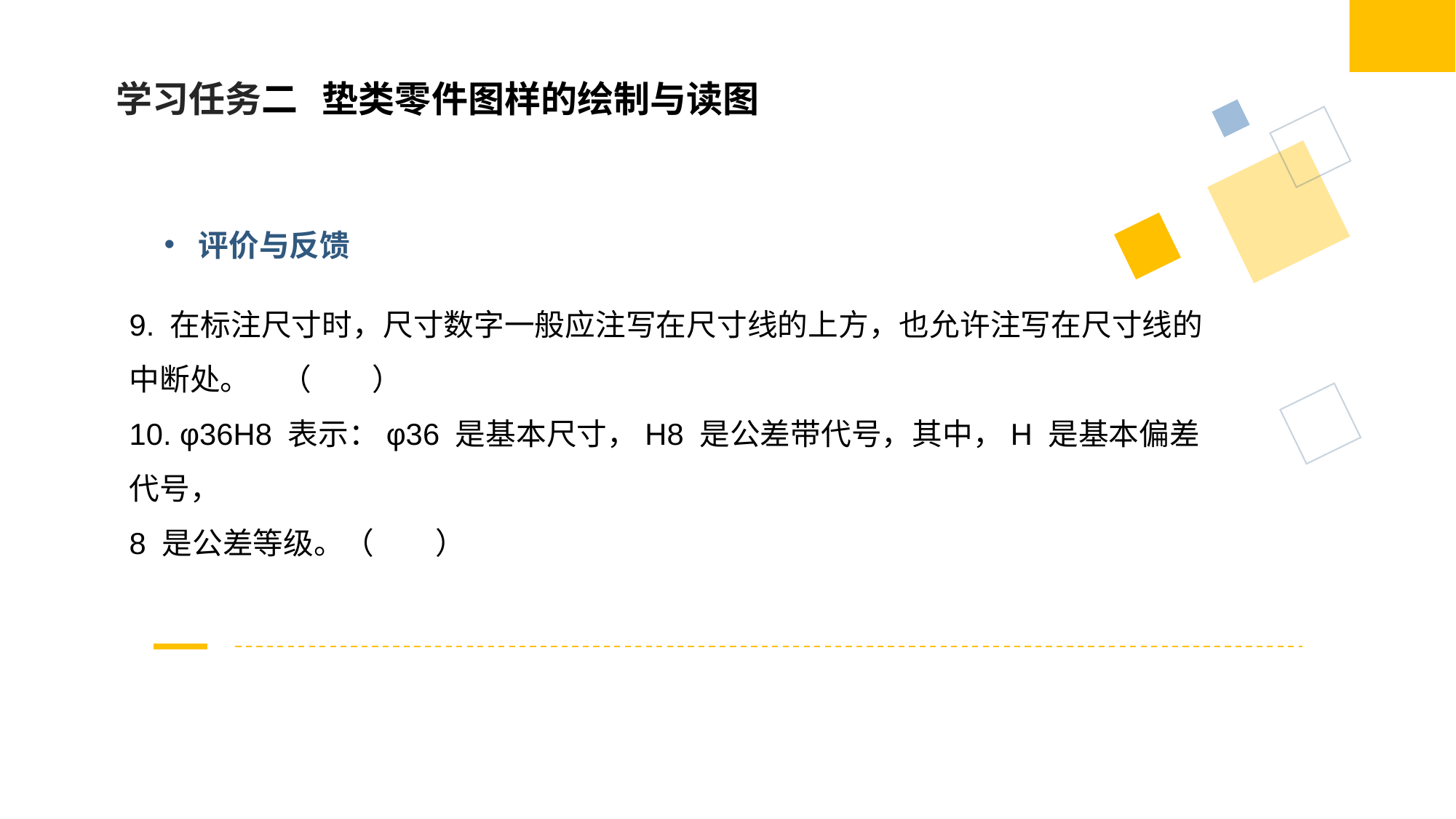

学习任务二   垫类零件图样的绘制与读图

评价与反馈
9. 在标注尺寸时，尺寸数字一般应注写在尺寸线的上方，也允许注写在尺寸线的
中断处。　（　　）
10. φ36H8 表示：φ36 是基本尺寸，H8 是公差带代号，其中，H 是基本偏差代号，
8 是公差等级。（　　）